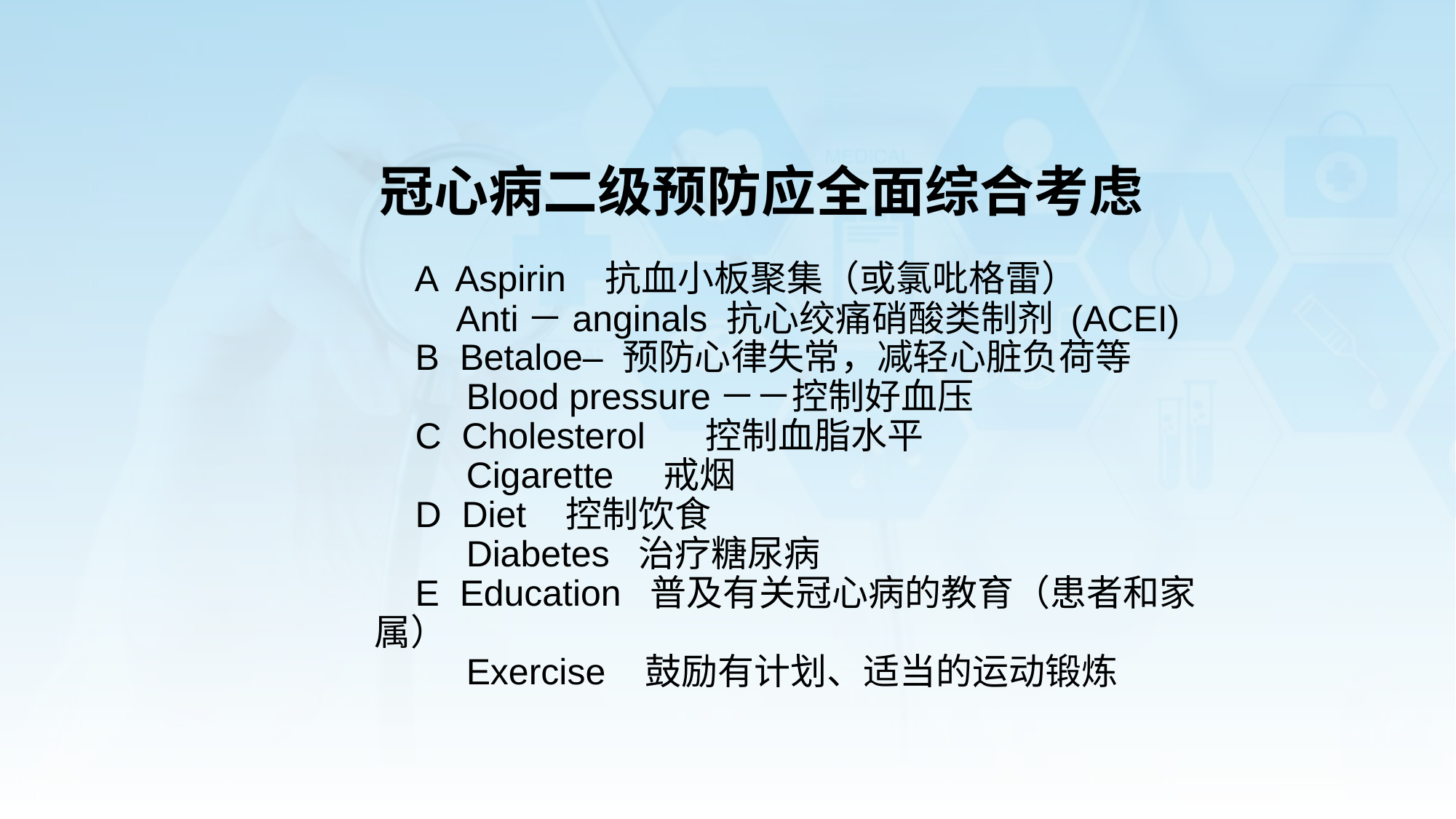

冠心病二级预防应全面综合考虑
　 A  Aspirin   抗血小板聚集（或氯吡格雷）
        Anti－anginals 抗心绞痛硝酸类制剂 (ACEI)
    B  Betaloe– 预防心律失常，减轻心脏负荷等
         Blood pressure－－控制好血压
    C  Cholesterol     控制血脂水平
         Cigarette    戒烟
    D  Diet   控制饮食
         Diabetes  治疗糖尿病
    E  Education  普及有关冠心病的教育（患者和家属）
         Exercise   鼓励有计划、适当的运动锻炼